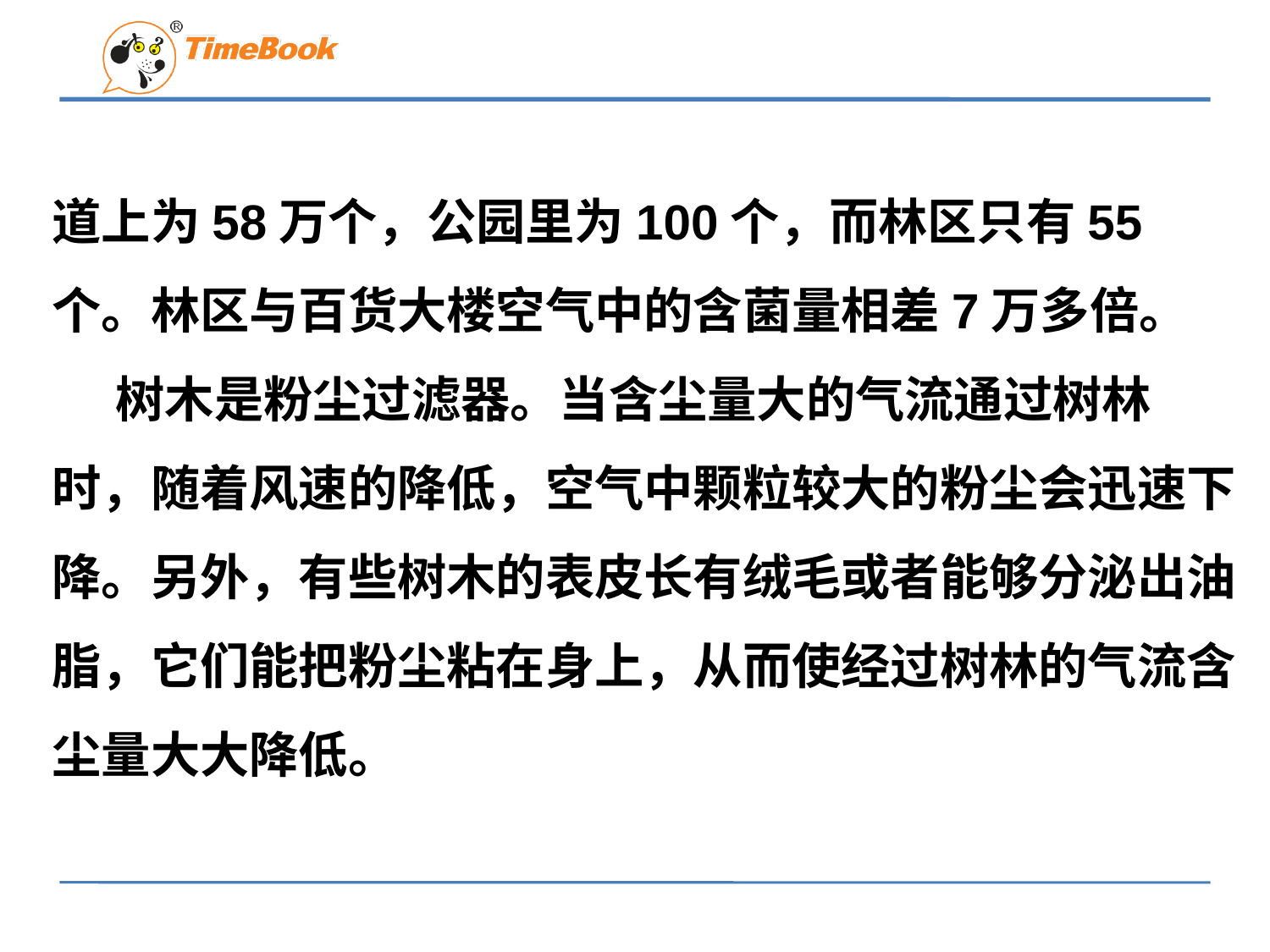

道上为58万个，公园里为100个，而林区只有55个。林区与百货大楼空气中的含菌量相差7万多倍。
树木是粉尘过滤器。当含尘量大的气流通过树林时，随着风速的降低，空气中颗粒较大的粉尘会迅速下降。另外，有些树木的表皮长有绒毛或者能够分泌出油脂，它们能把粉尘粘在身上，从而使经过树林的气流含尘量大大降低。